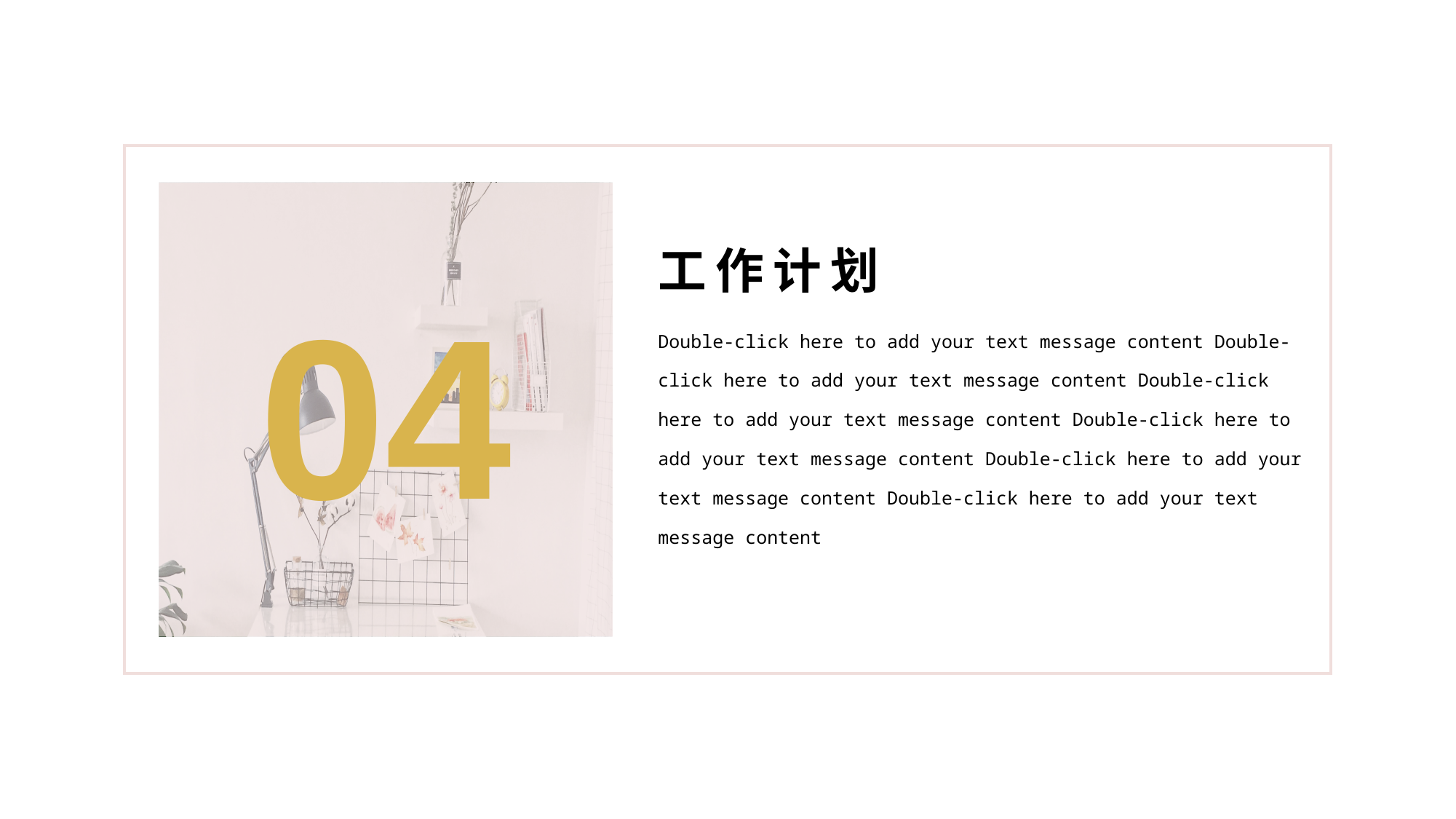

04
工作计划
Double-click here to add your text message content Double-click here to add your text message content Double-click here to add your text message content Double-click here to add your text message content Double-click here to add your text message content Double-click here to add your text message content